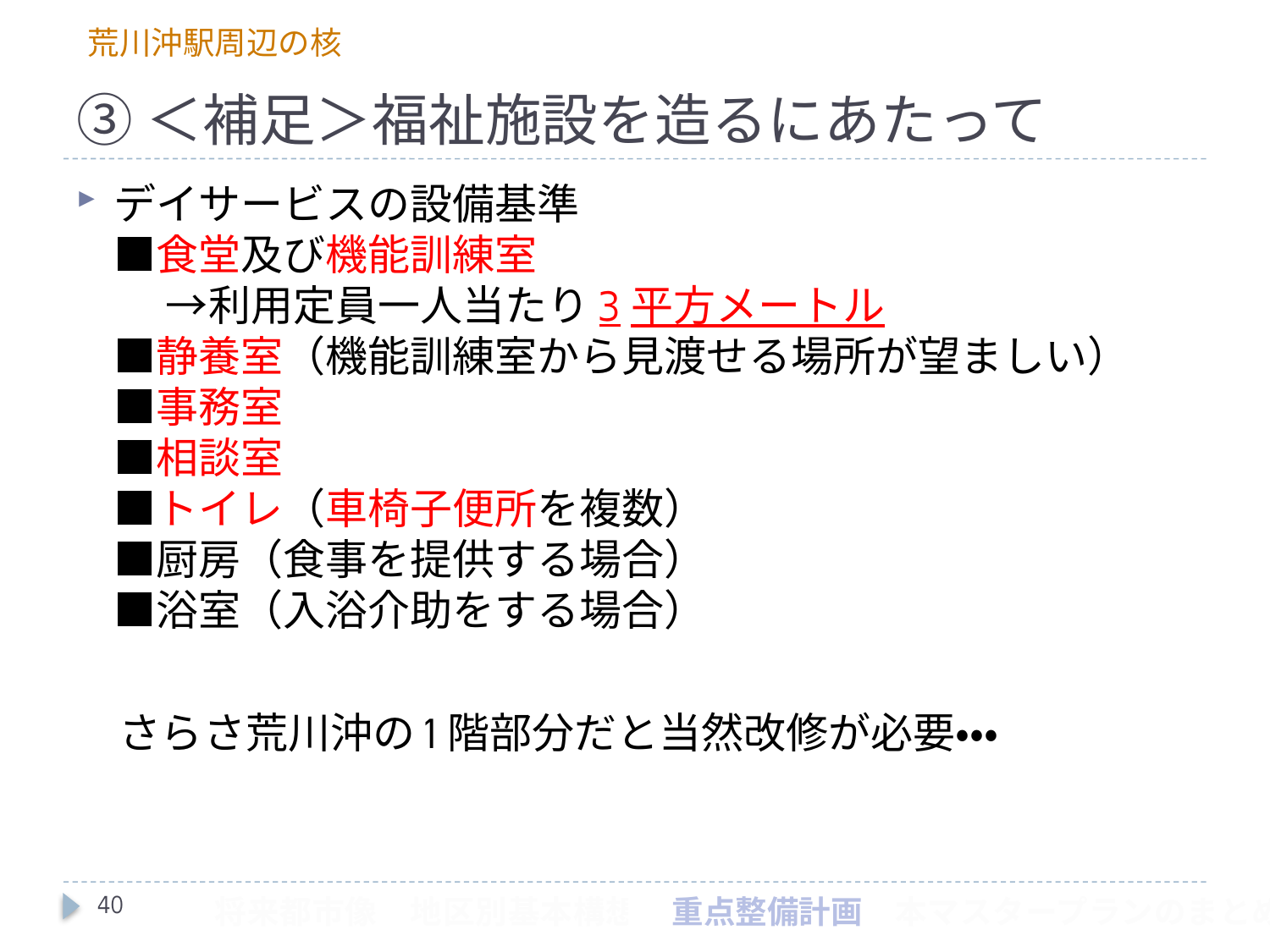

荒川沖駅周辺の核
# ③＜補足＞福祉施設を造るにあたって
デイサービスの設備基準
■食堂及び機能訓練室
　 →利用定員一人当たり3平方メートル
■静養室（機能訓練室から見渡せる場所が望ましい）
■事務室
■相談室
■トイレ（車椅子便所を複数）
■厨房（食事を提供する場合）
■浴室（入浴介助をする場合）

　さらさ荒川沖の1階部分だと当然改修が必要・・・
40
　将来都市像　地区別基本構想　重点整備計画　本マスタープランのまとめ